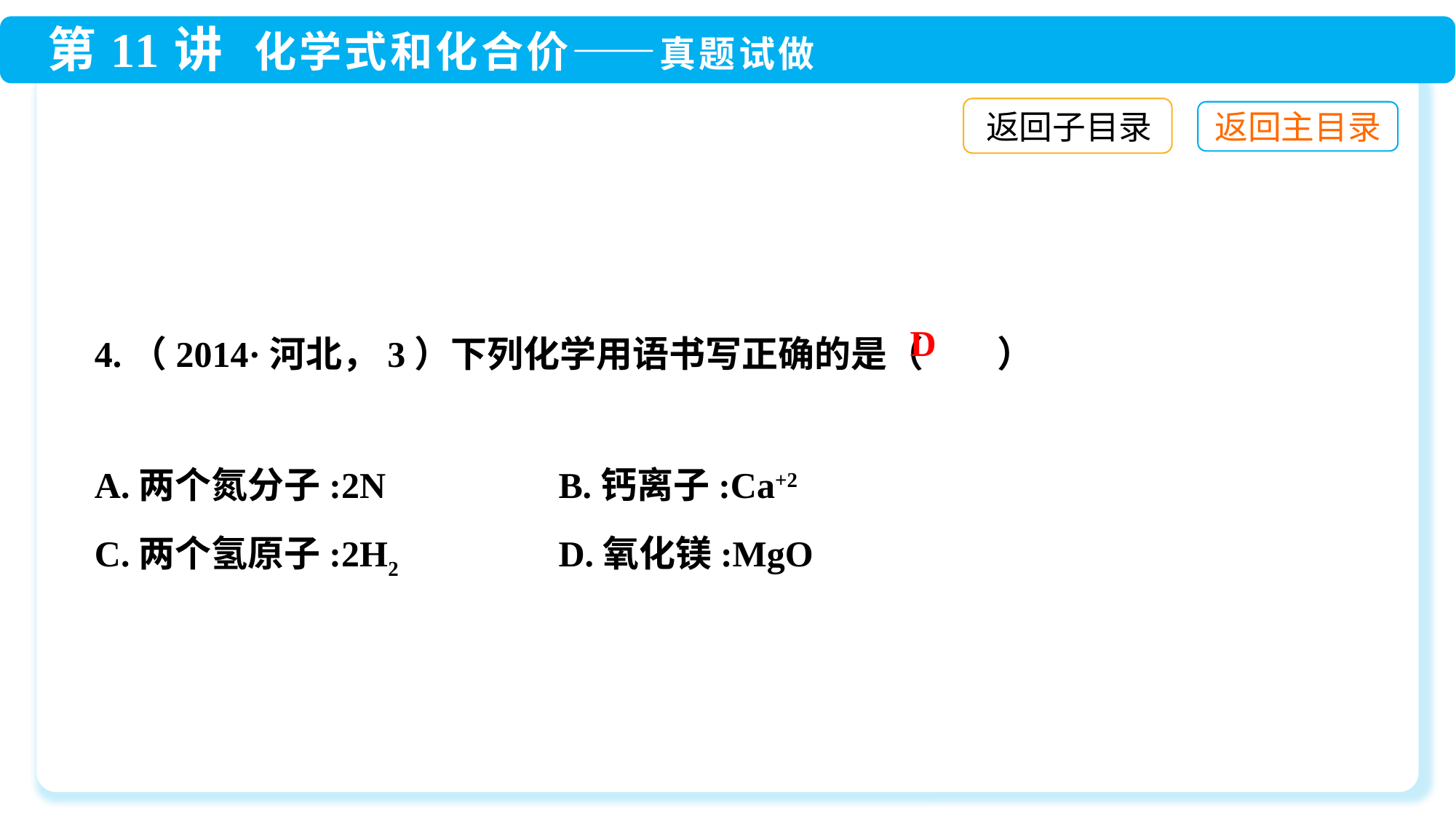

返回子目录

4.（2014·河北，3）下列化学用语书写正确的是（         ）

A.两个氮分子:2N	               B.钙离子:Ca+2
C.两个氢原子:2H2	               D.氧化镁:MgO
D